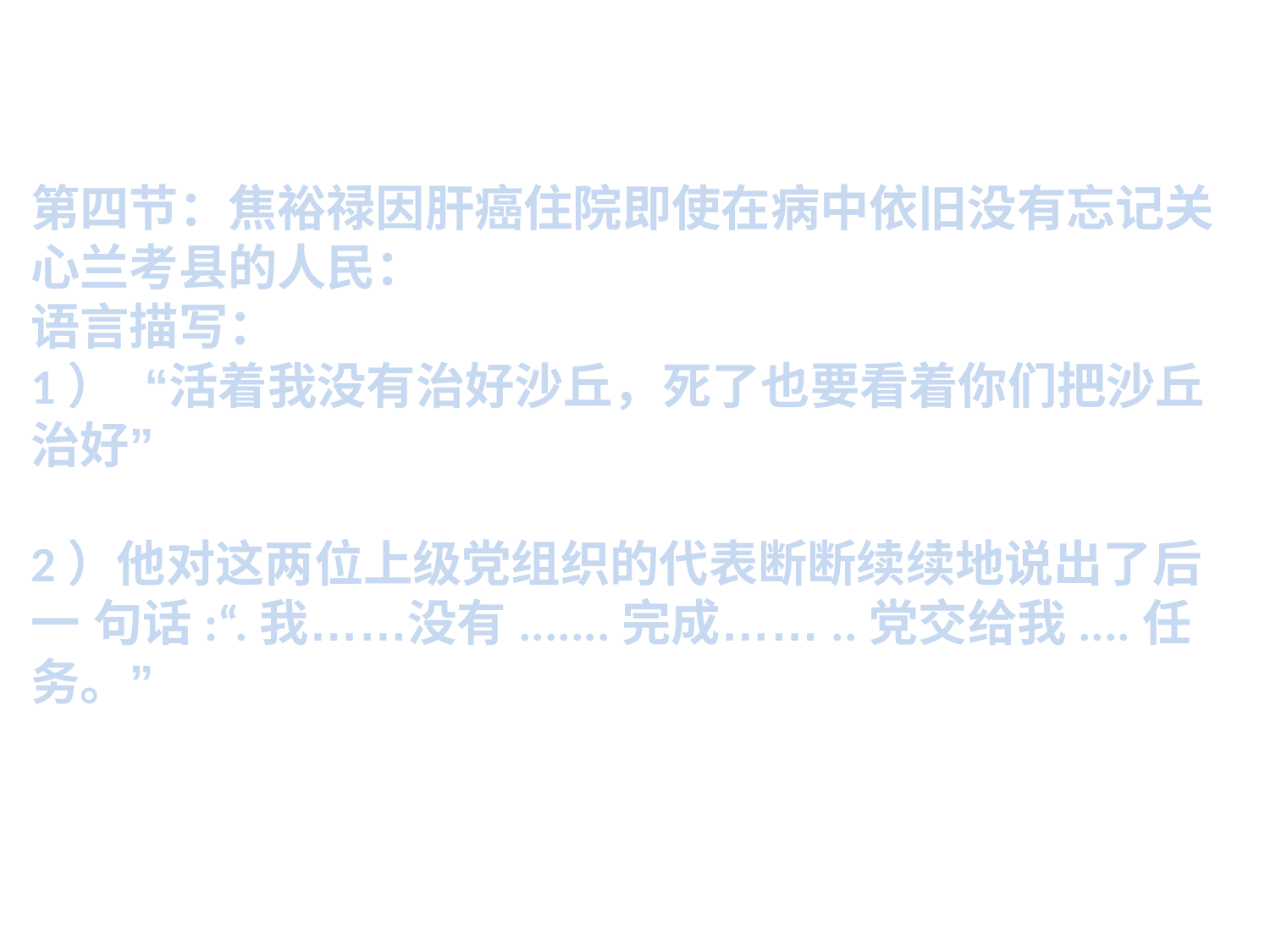

第四节：焦裕禄因肝癌住院即使在病中依旧没有忘记关心兰考县的人民：
语言描写：
1）  “活着我没有治好沙丘，死了也要看着你们把沙丘治好”

2）他对这两位上级党组织的代表断断续续地说出了后一 句话:“.我……没有.......完成……..党交给我....任务。”